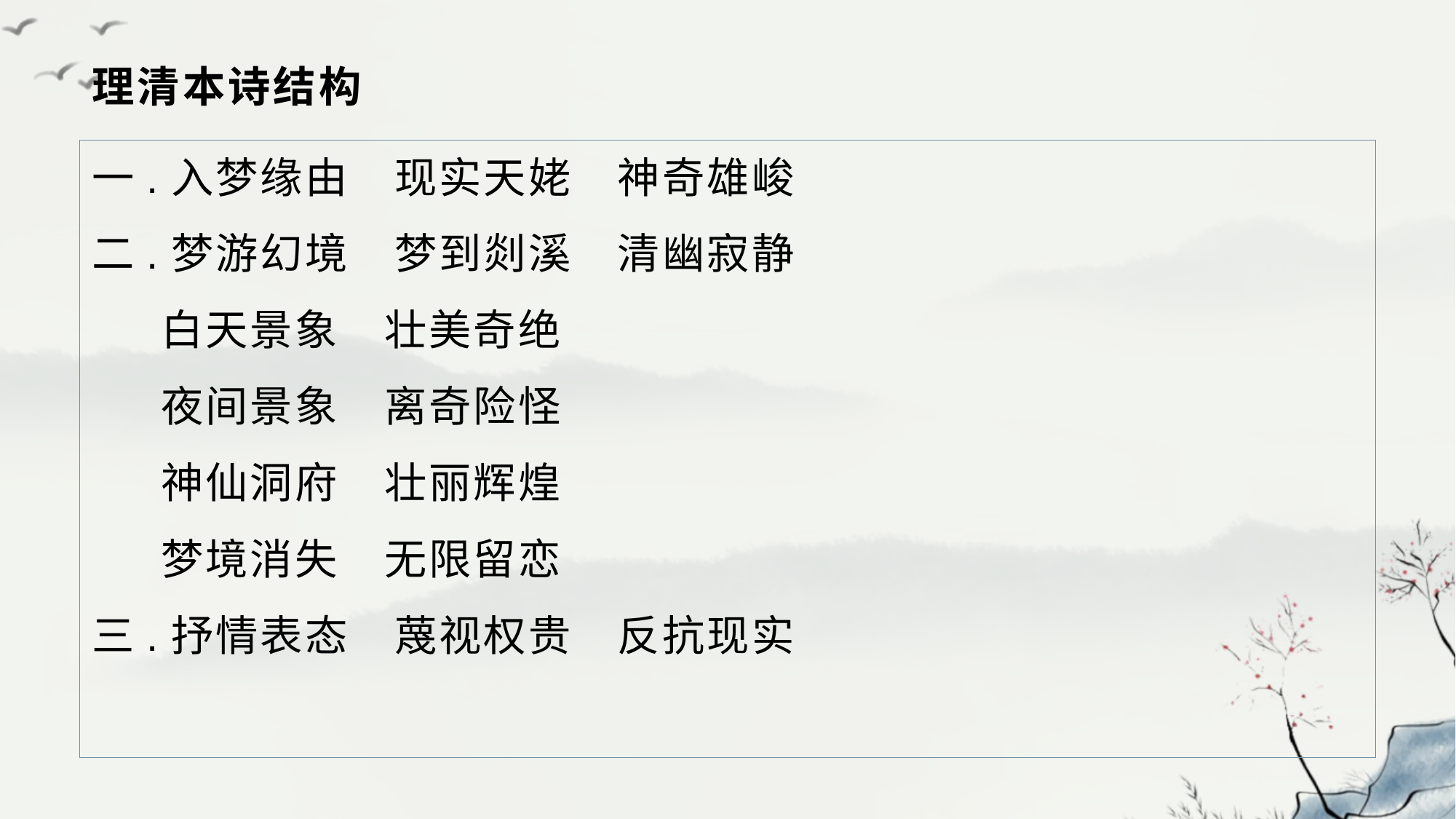

# 理清本诗结构
一.入梦缘由　现实天姥　神奇雄峻
二.梦游幻境　梦到剡溪　清幽寂静
     白天景象　壮美奇绝
     夜间景象　离奇险怪
     神仙洞府　壮丽辉煌
     梦境消失　无限留恋
三.抒情表态　蔑视权贵　反抗现实